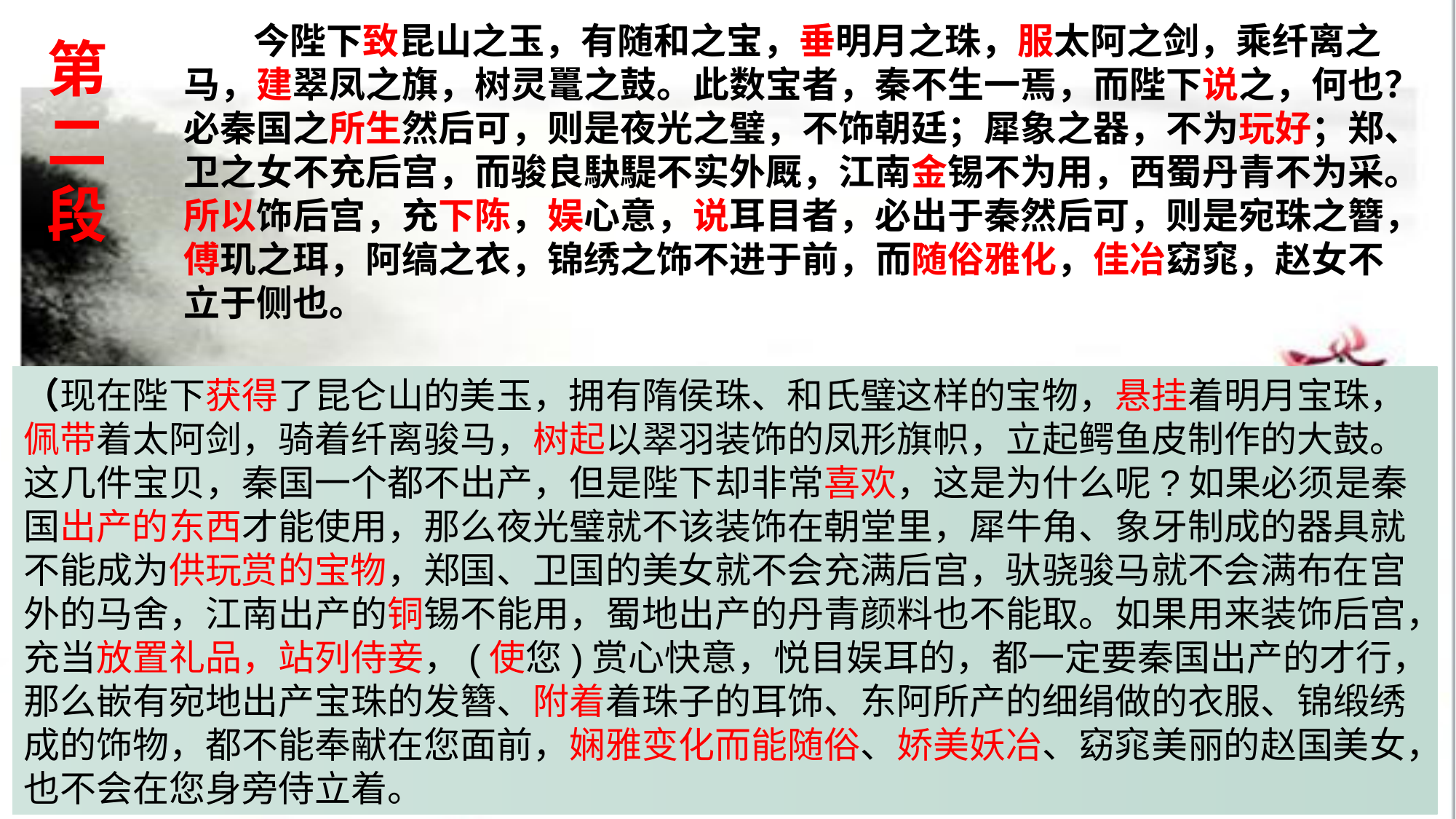

今陛下致昆山之玉，有随和之宝，垂明月之珠，服太阿之剑，乘纤离之马，建翠凤之旗，树灵鼍之鼓。此数宝者，秦不生一焉，而陛下说之，何也？必秦国之所生然后可，则是夜光之璧，不饰朝廷；犀象之器，不为玩好；郑、卫之女不充后宫，而骏良駃騠不实外厩，江南金锡不为用，西蜀丹青不为采。所以饰后宫，充下陈，娱心意，说耳目者，必出于秦然后可，则是宛珠之簪，傅玑之珥，阿缟之衣，锦绣之饰不进于前，而随俗雅化，佳冶窈窕，赵女不立于侧也。
第二段

（现在陛下获得了昆仑山的美玉，拥有隋侯珠、和氏璧这样的宝物，悬挂着明月宝珠，佩带着太阿剑，骑着纤离骏马，树起以翠羽装饰的凤形旗帜，立起鳄鱼皮制作的大鼓。这几件宝贝，秦国一个都不出产，但是陛下却非常喜欢，这是为什么呢?如果必须是秦国出产的东西才能使用，那么夜光璧就不该装饰在朝堂里，犀牛角、象牙制成的器具就不能成为供玩赏的宝物，郑国、卫国的美女就不会充满后宫，驮骁骏马就不会满布在宫外的马舍，江南出产的铜锡不能用，蜀地出产的丹青颜料也不能取。如果用来装饰后宫，充当放置礼品，站列侍妾，(使您)赏心快意，悦目娱耳的，都一定要秦国出产的才行，那么嵌有宛地出产宝珠的发簪、附着着珠子的耳饰、东阿所产的细绢做的衣服、锦缎绣成的饰物，都不能奉献在您面前，娴雅变化而能随俗、娇美妖冶、窈窕美丽的赵国美女，也不会在您身旁侍立着。